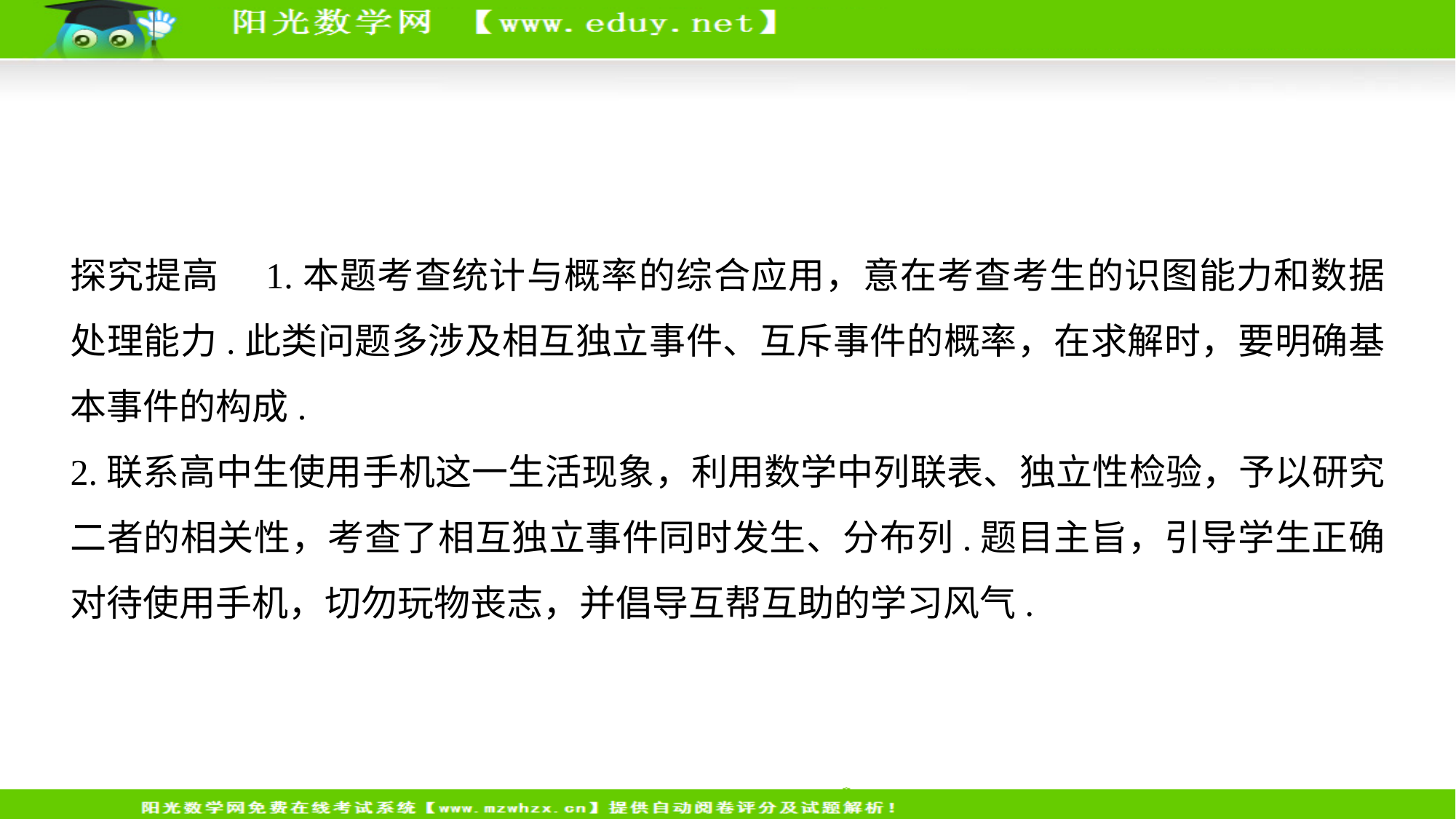

探究提高　1.本题考查统计与概率的综合应用，意在考查考生的识图能力和数据处理能力.此类问题多涉及相互独立事件、互斥事件的概率，在求解时，要明确基本事件的构成.
2.联系高中生使用手机这一生活现象，利用数学中列联表、独立性检验，予以研究二者的相关性，考查了相互独立事件同时发生、分布列.题目主旨，引导学生正确对待使用手机，切勿玩物丧志，并倡导互帮互助的学习风气.